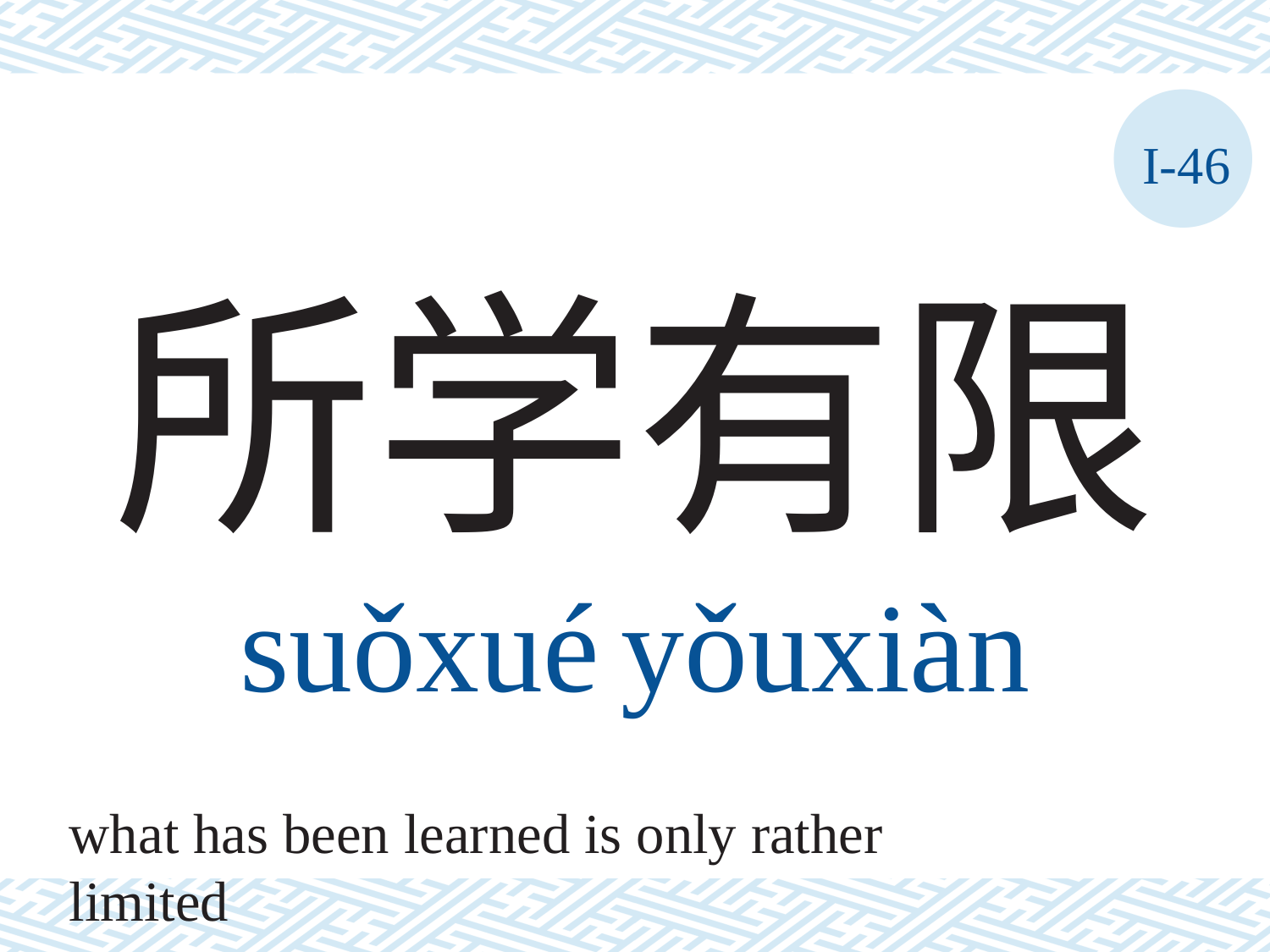

I-46
# 所学有限 suǒxué	yǒuxiàn
what has been learned is only rather limited